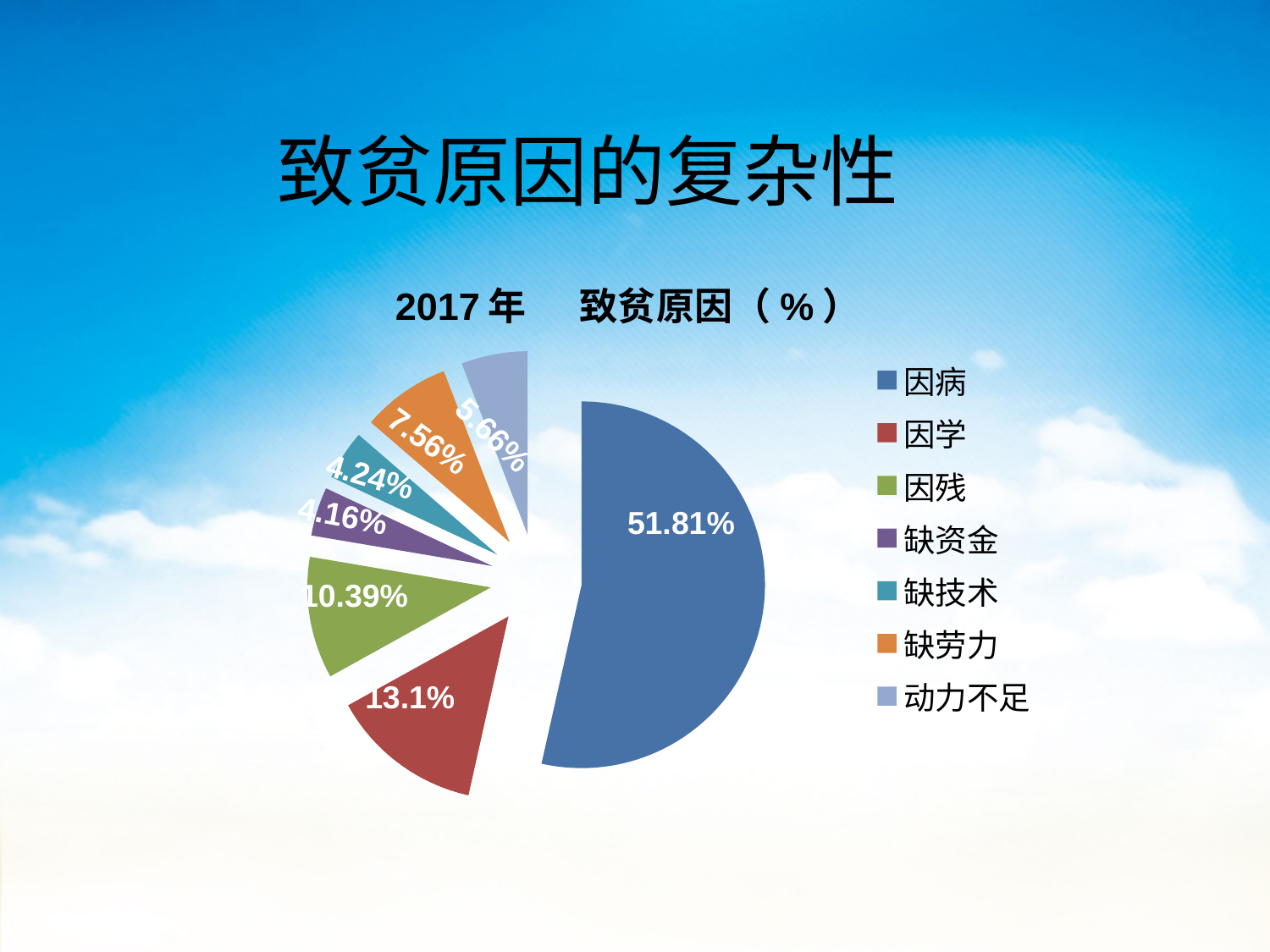

致贫原因的复杂性

### Chart: 2017年     致贫原因（%）

| Category | 致贫原因（%） |
|---|---|
| 因病 | 51.81 |
| 因学 | 13.01 |
| 因残 | 10.39 |
| 缺资金 | 4.16 |
| 缺技术 | 4.24 |
| 缺劳力 | 7.56 |
| 动力不足 | 5.66 |
5.66%
7.56%
4.24%
4.16%
51.81%
10.39%
13.1%